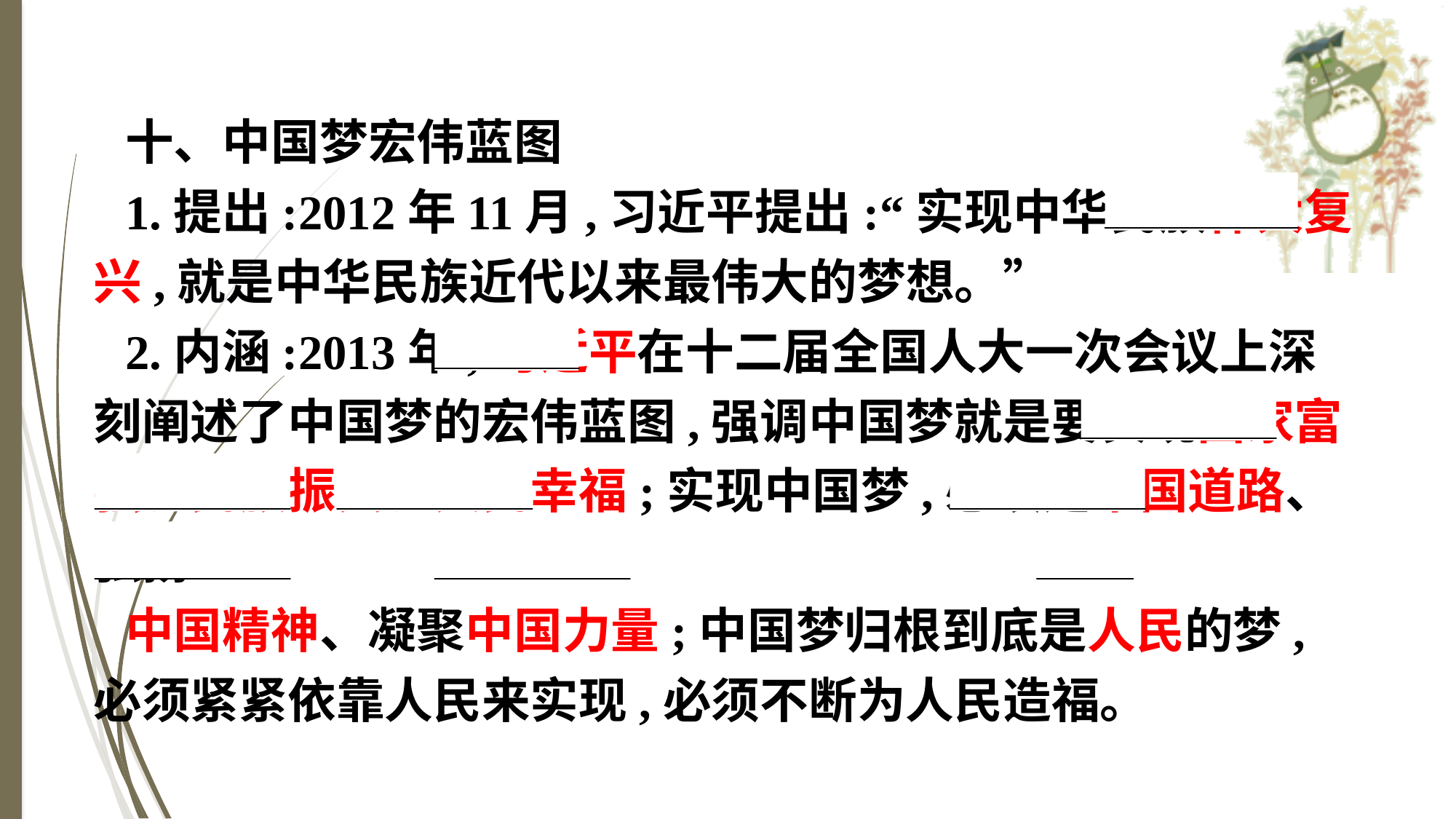

十、中国梦宏伟蓝图
1.提出:2012年11月,习近平提出:“实现中华民族伟大复兴,就是中华民族近代以来最伟大的梦想。”
2.内涵:2013年,习近平在十二届全国人大一次会议上深刻阐述了中国梦的宏伟蓝图,强调中国梦就是要实现国家富强、民族振兴、人民幸福;实现中国梦,必须走中国道路、弘扬
中国精神、凝聚中国力量;中国梦归根到底是人民的梦,必须紧紧依靠人民来实现,必须不断为人民造福。